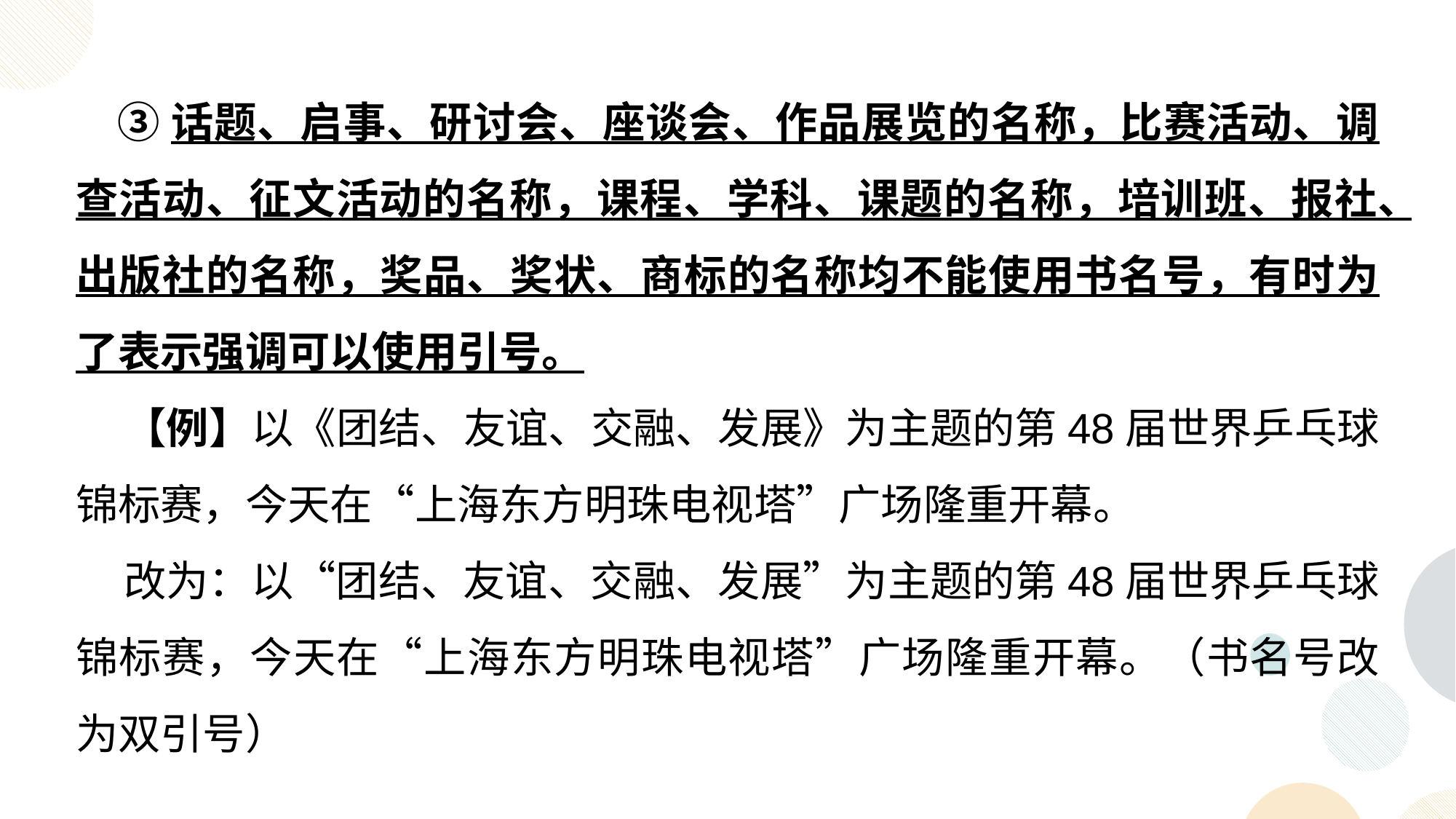

③话题、启事、研讨会、座谈会、作品展览的名称，比赛活动、调查活动、征文活动的名称，课程、学科、课题的名称，培训班、报社、出版社的名称，奖品、奖状、商标的名称均不能使用书名号，有时为了表示强调可以使用引号。
    【例】以《团结、友谊、交融、发展》为主题的第48届世界乒乓球锦标赛，今天在“上海东方明珠电视塔”广场隆重开幕。
    改为：以“团结、友谊、交融、发展”为主题的第48届世界乒乓球锦标赛，今天在“上海东方明珠电视塔”广场隆重开幕。（书名号改为双引号）